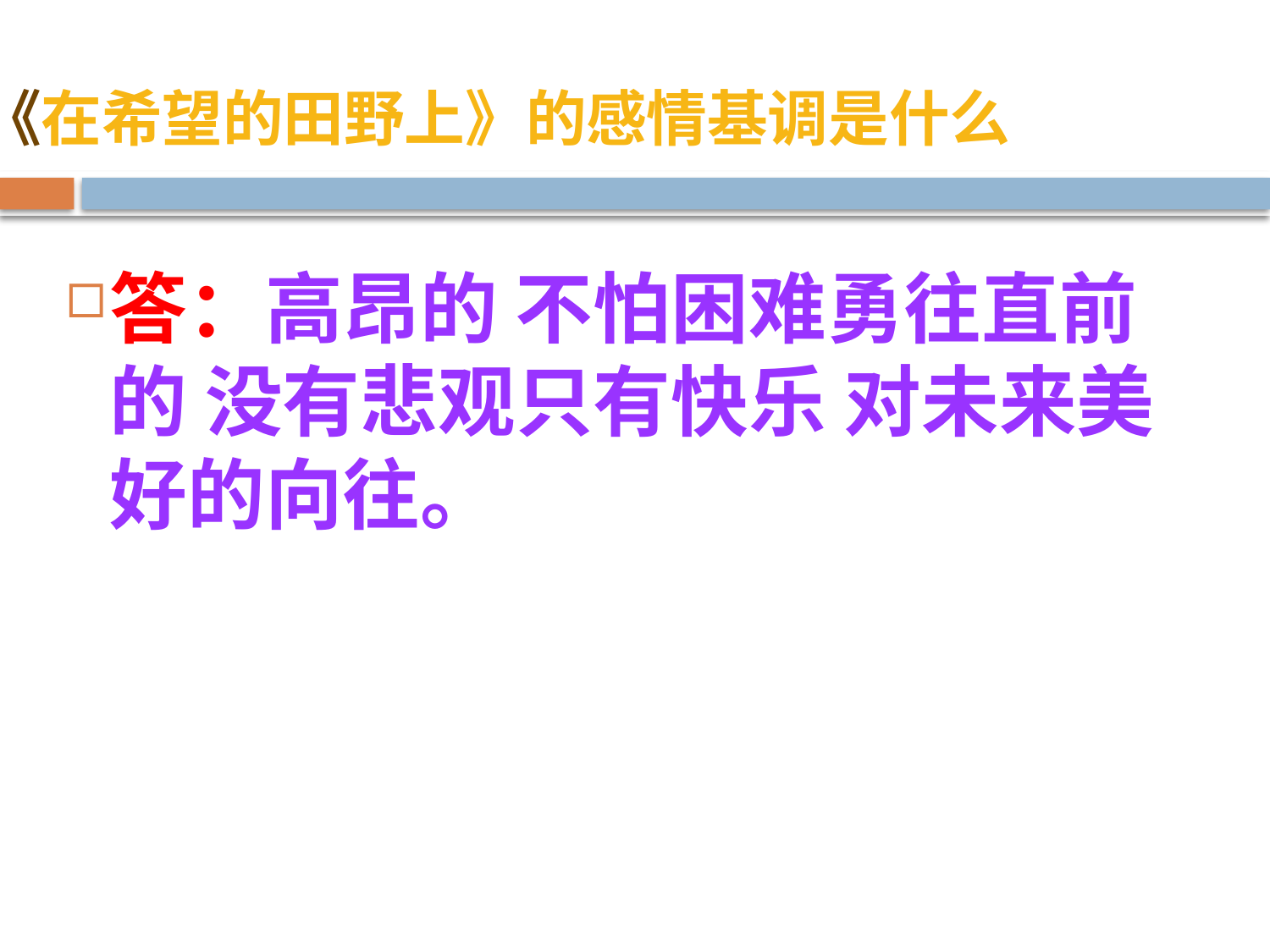

# 《在希望的田野上》的感情基调是什么
答：高昂的 不怕困难勇往直前的 没有悲观只有快乐 对未来美好的向往。